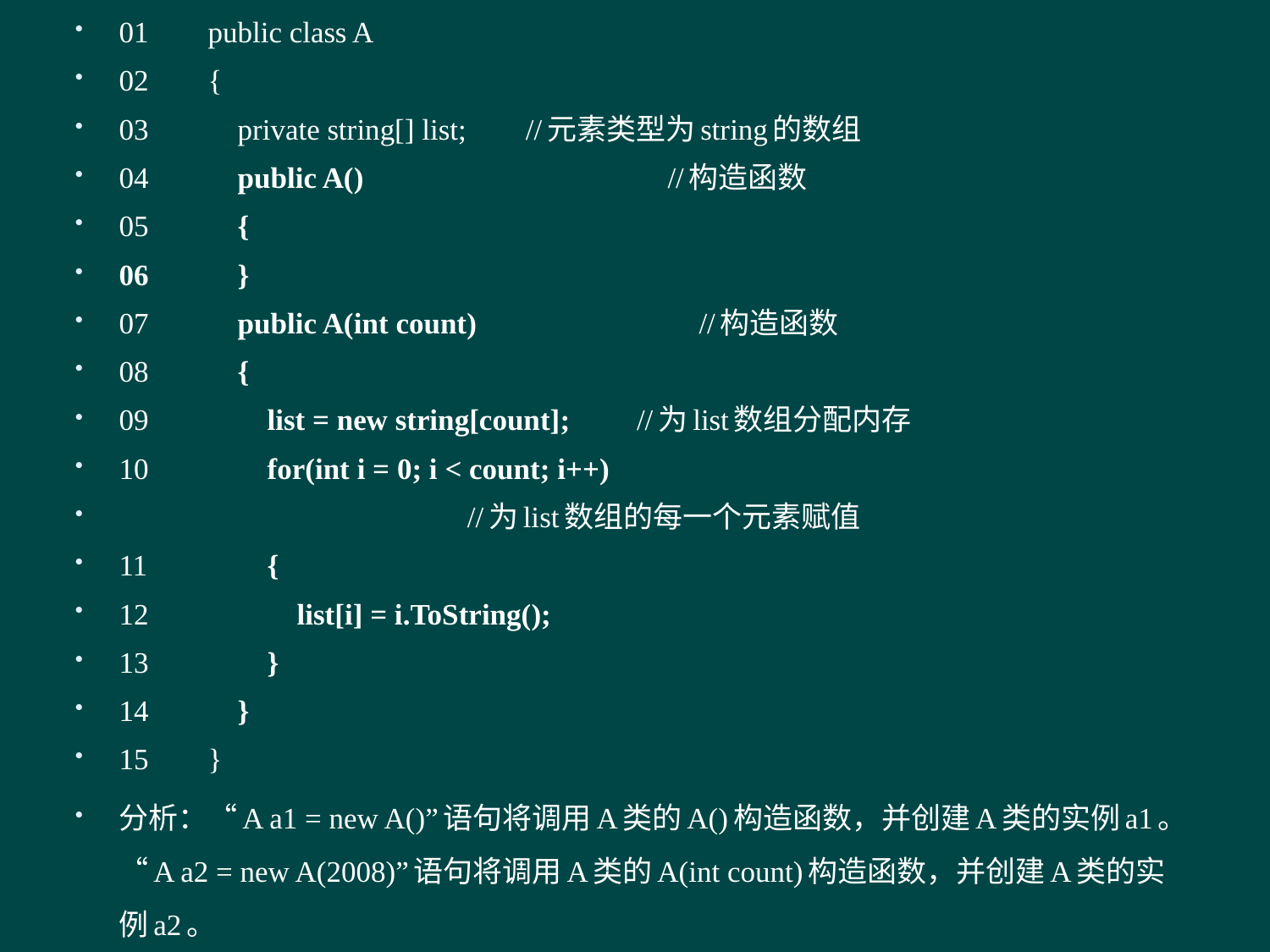

01	public class A
02	{
03	    private string[] list;        //元素类型为string的数组
04	    public A()                                         //构造函数
05	    {
06	    }
07	    public A(int count)                              //构造函数
08	    {
09	        list = new string[count];         //为list数组分配内存
10	        for(int i = 0; i < count; i++)
                                               //为list数组的每一个元素赋值
11	        {
12	            list[i] = i.ToString();
13	        }
14	    }
15	}
分析：“A a1 = new A()”语句将调用A类的A()构造函数，并创建A类的实例a1。“A a2 = new A(2008)”语句将调用A类的A(int count)构造函数，并创建A类的实例a2。

#